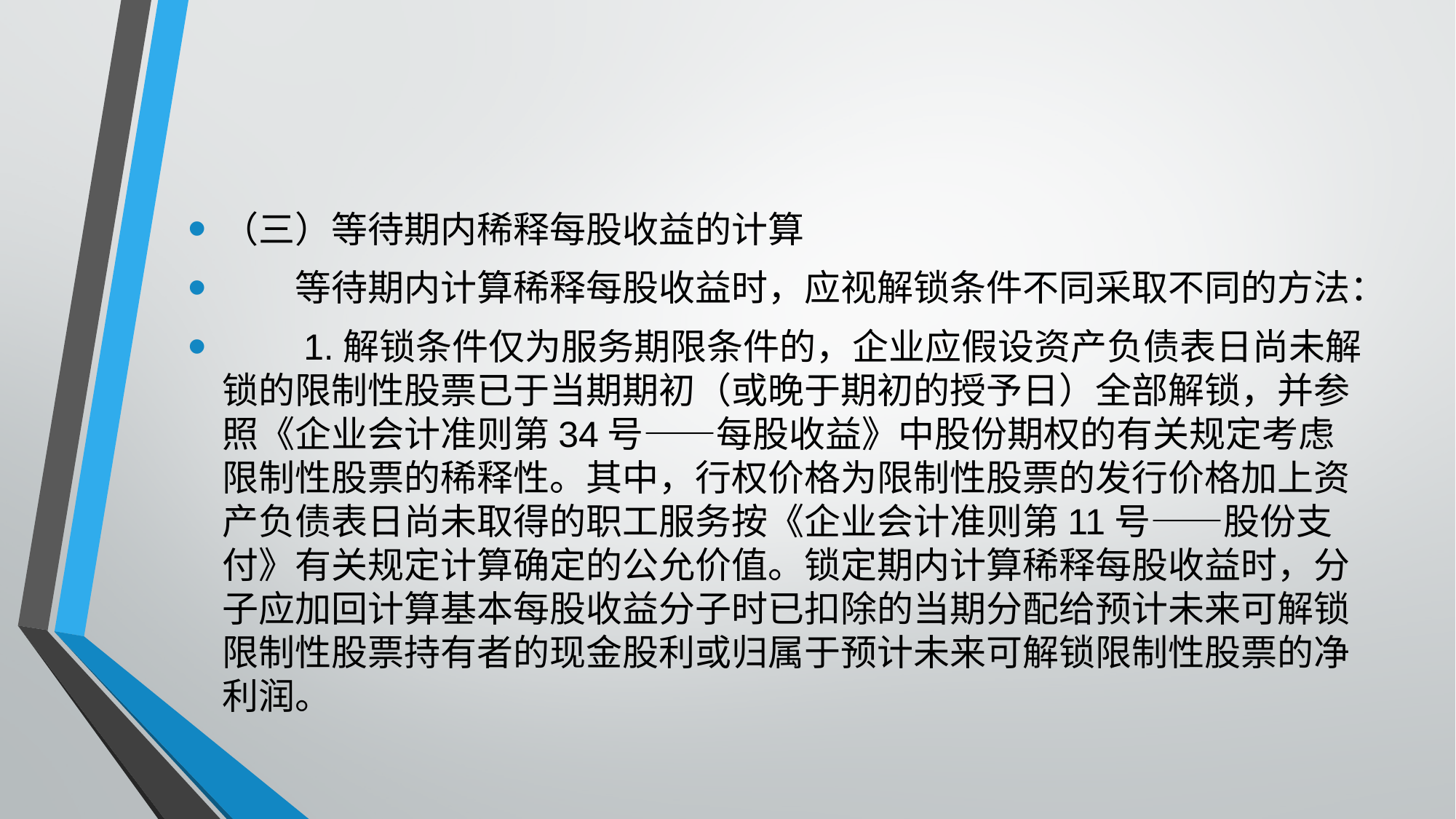

#
（三）等待期内稀释每股收益的计算
　　等待期内计算稀释每股收益时，应视解锁条件不同采取不同的方法：
　　1.解锁条件仅为服务期限条件的，企业应假设资产负债表日尚未解锁的限制性股票已于当期期初（或晚于期初的授予日）全部解锁，并参照《企业会计准则第34号——每股收益》中股份期权的有关规定考虑限制性股票的稀释性。其中，行权价格为限制性股票的发行价格加上资产负债表日尚未取得的职工服务按《企业会计准则第11号——股份支付》有关规定计算确定的公允价值。锁定期内计算稀释每股收益时，分子应加回计算基本每股收益分子时已扣除的当期分配给预计未来可解锁限制性股票持有者的现金股利或归属于预计未来可解锁限制性股票的净利润。